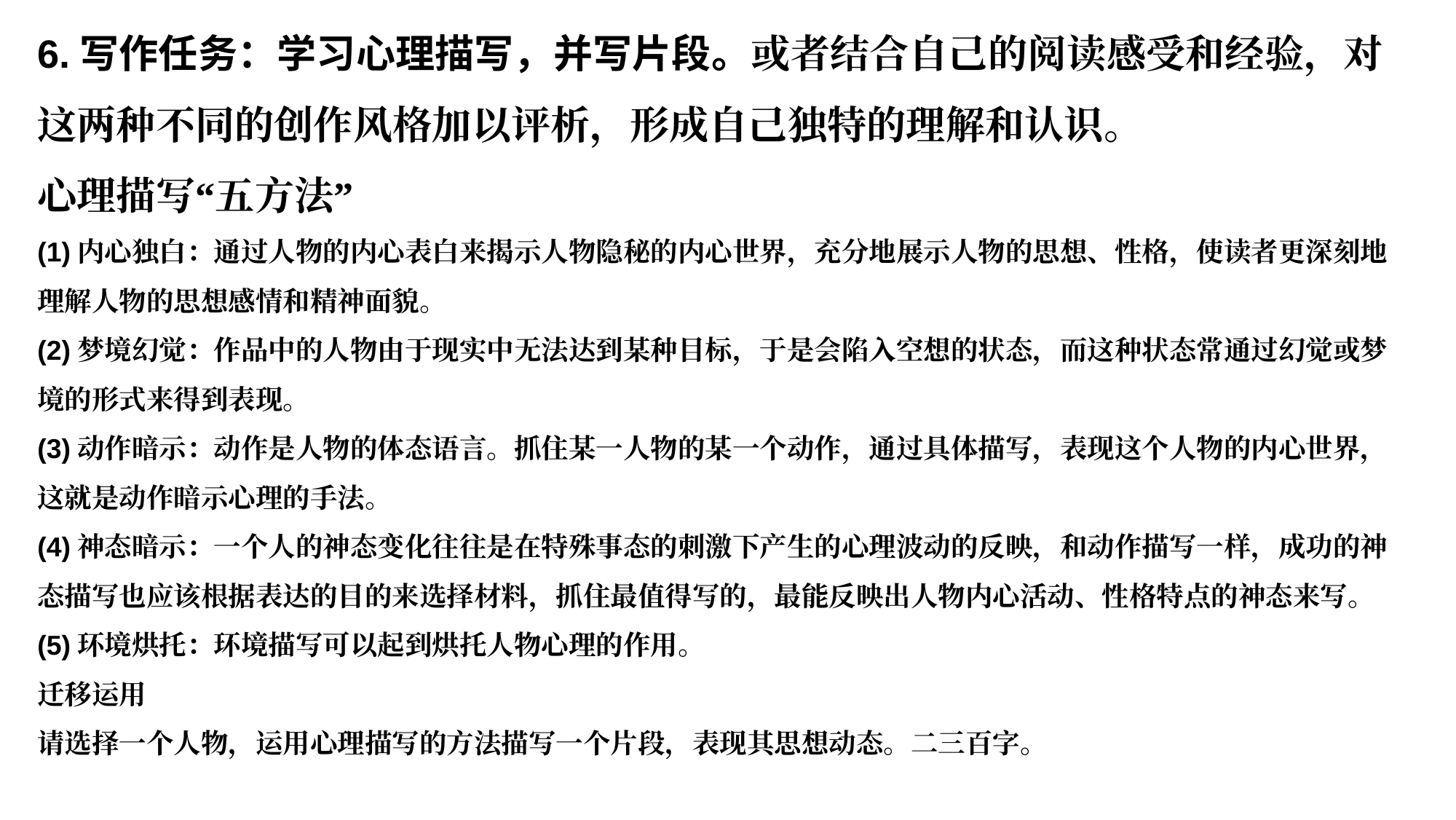

6.写作任务：学习心理描写，并写片段。或者结合自己的阅读感受和经验，对这两种不同的创作风格加以评析，形成自己独特的理解和认识。
心理描写“五方法”
(1)内心独白：通过人物的内心表白来揭示人物隐秘的内心世界，充分地展示人物的思想、性格，使读者更深刻地理解人物的思想感情和精神面貌。
(2)梦境幻觉：作品中的人物由于现实中无法达到某种目标，于是会陷入空想的状态，而这种状态常通过幻觉或梦境的形式来得到表现。
(3)动作暗示：动作是人物的体态语言。抓住某一人物的某一个动作，通过具体描写，表现这个人物的内心世界，这就是动作暗示心理的手法。
(4)神态暗示：一个人的神态变化往往是在特殊事态的刺激下产生的心理波动的反映，和动作描写一样，成功的神态描写也应该根据表达的目的来选择材料，抓住最值得写的，最能反映出人物内心活动、性格特点的神态来写。
(5)环境烘托：环境描写可以起到烘托人物心理的作用。
迁移运用
请选择一个人物，运用心理描写的方法描写一个片段，表现其思想动态。二三百字。